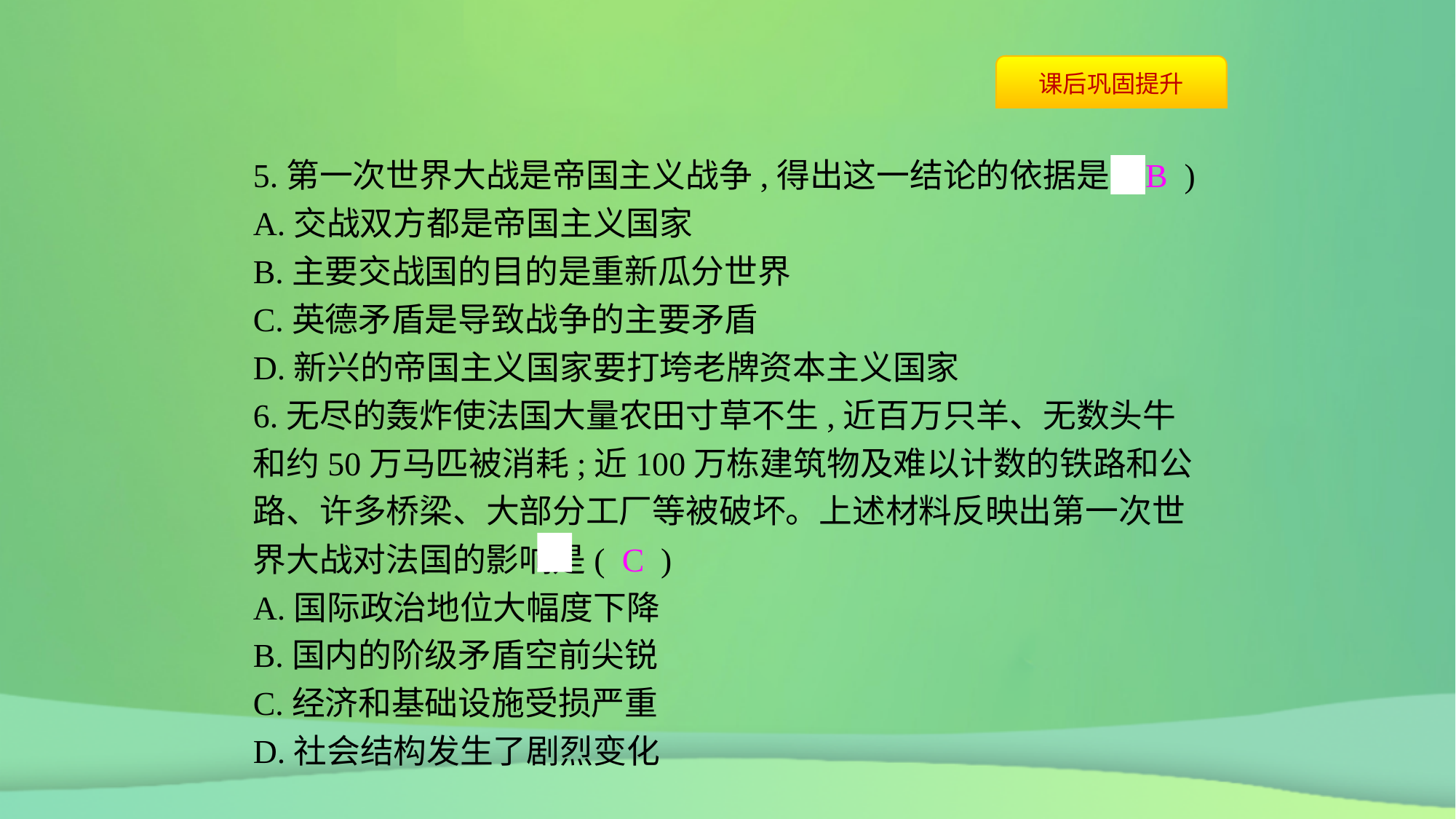

5.第一次世界大战是帝国主义战争,得出这一结论的依据是(  B  )
A.交战双方都是帝国主义国家
B.主要交战国的目的是重新瓜分世界
C.英德矛盾是导致战争的主要矛盾
D.新兴的帝国主义国家要打垮老牌资本主义国家
6.无尽的轰炸使法国大量农田寸草不生,近百万只羊、无数头牛和约50万马匹被消耗;近100万栋建筑物及难以计数的铁路和公路、许多桥梁、大部分工厂等被破坏。上述材料反映出第一次世界大战对法国的影响是(  C  )
A.国际政治地位大幅度下降
B.国内的阶级矛盾空前尖锐
C.经济和基础设施受损严重
D.社会结构发生了剧烈变化